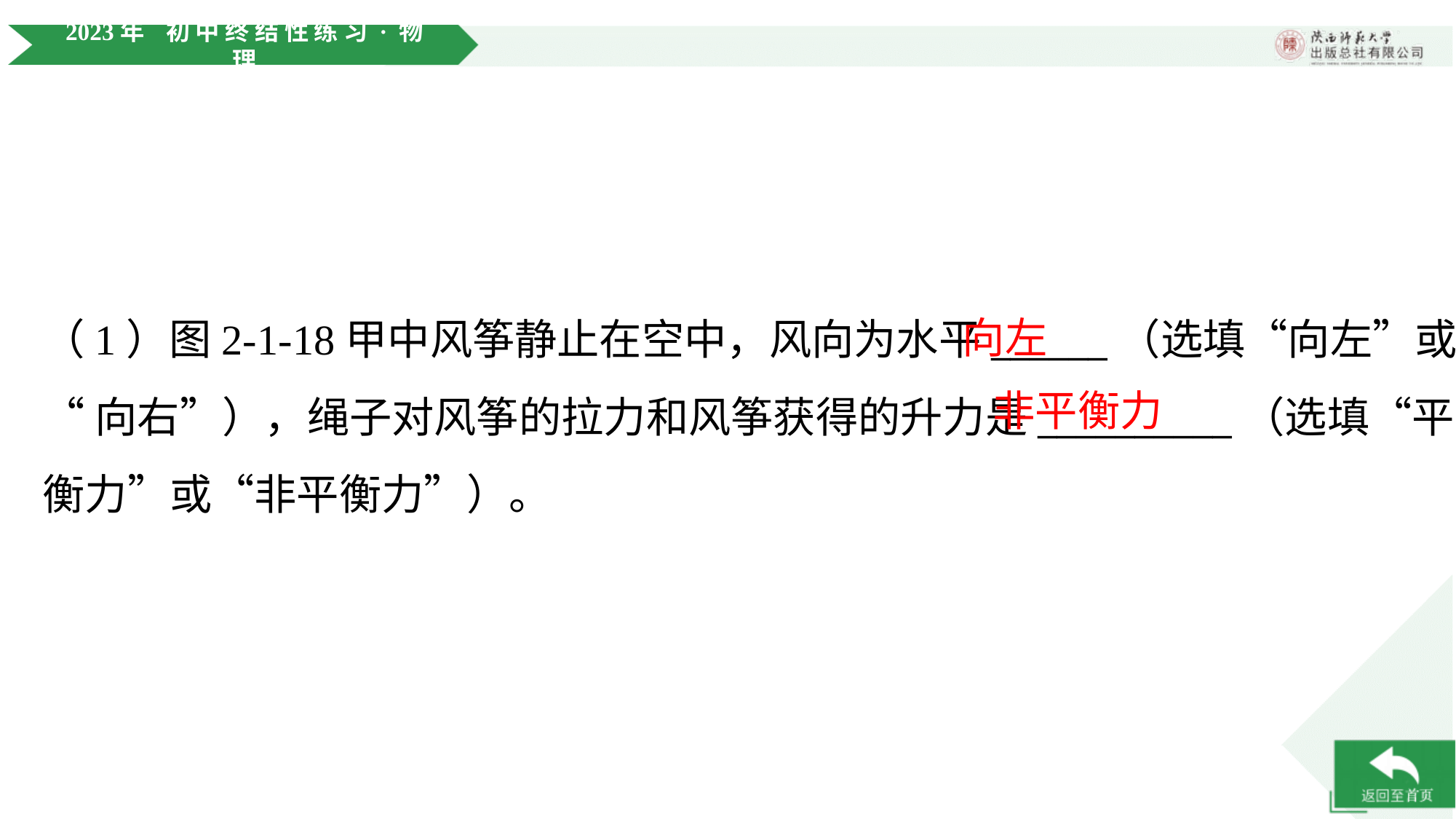

向左
（1）图2-1-18甲中风筝静止在空中，风向为水平______（选填“向左”或
“向右”），绳子对风筝的拉力和风筝获得的升力是__________（选填“平
衡力”或“非平衡力”）。
非平衡力